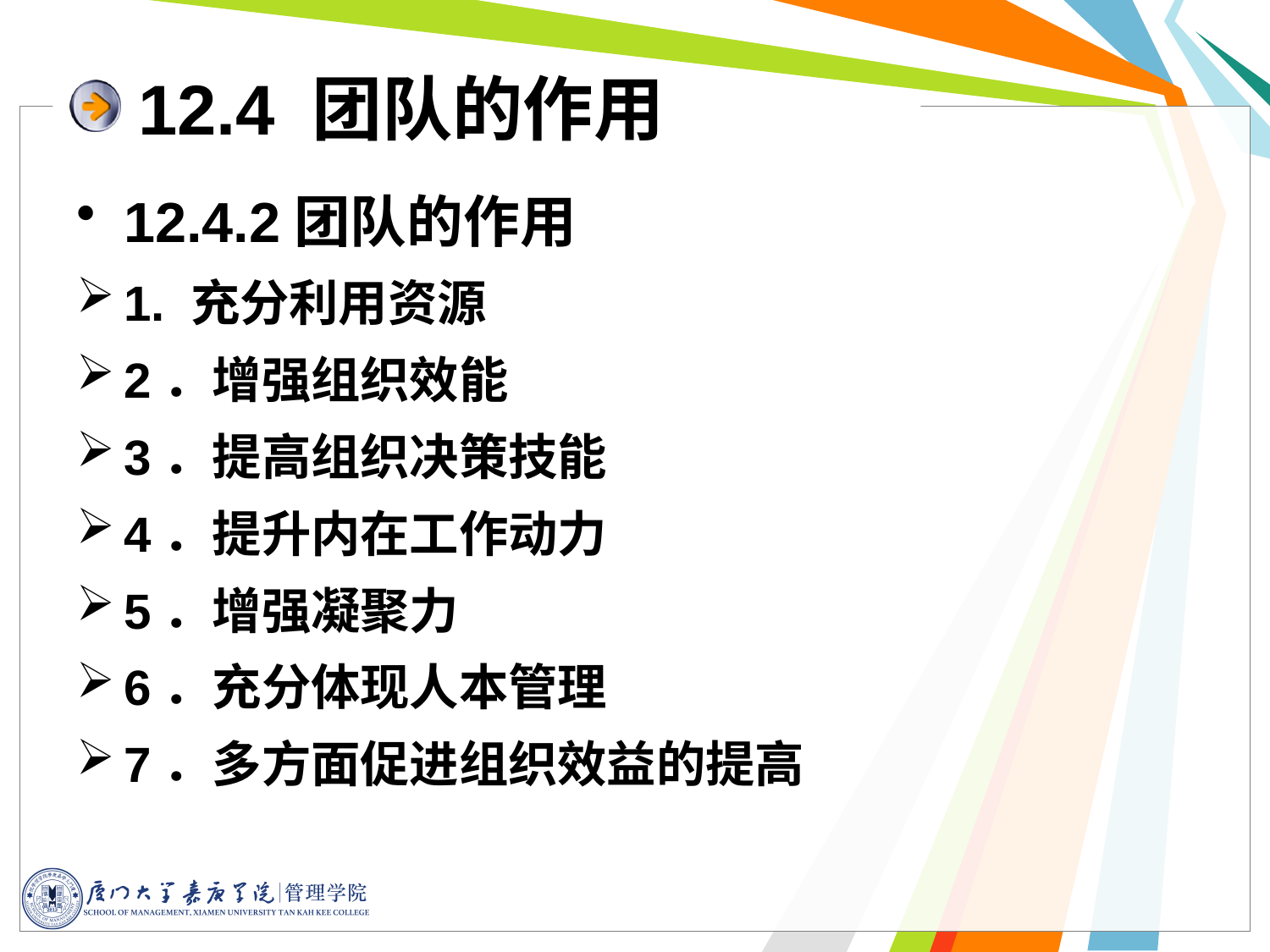

12.4 团队的作用
12.4.2团队的作用
1. 充分利用资源
2．增强组织效能
3．提高组织决策技能
4．提升内在工作动力
5．增强凝聚力
6．充分体现人本管理
7．多方面促进组织效益的提高